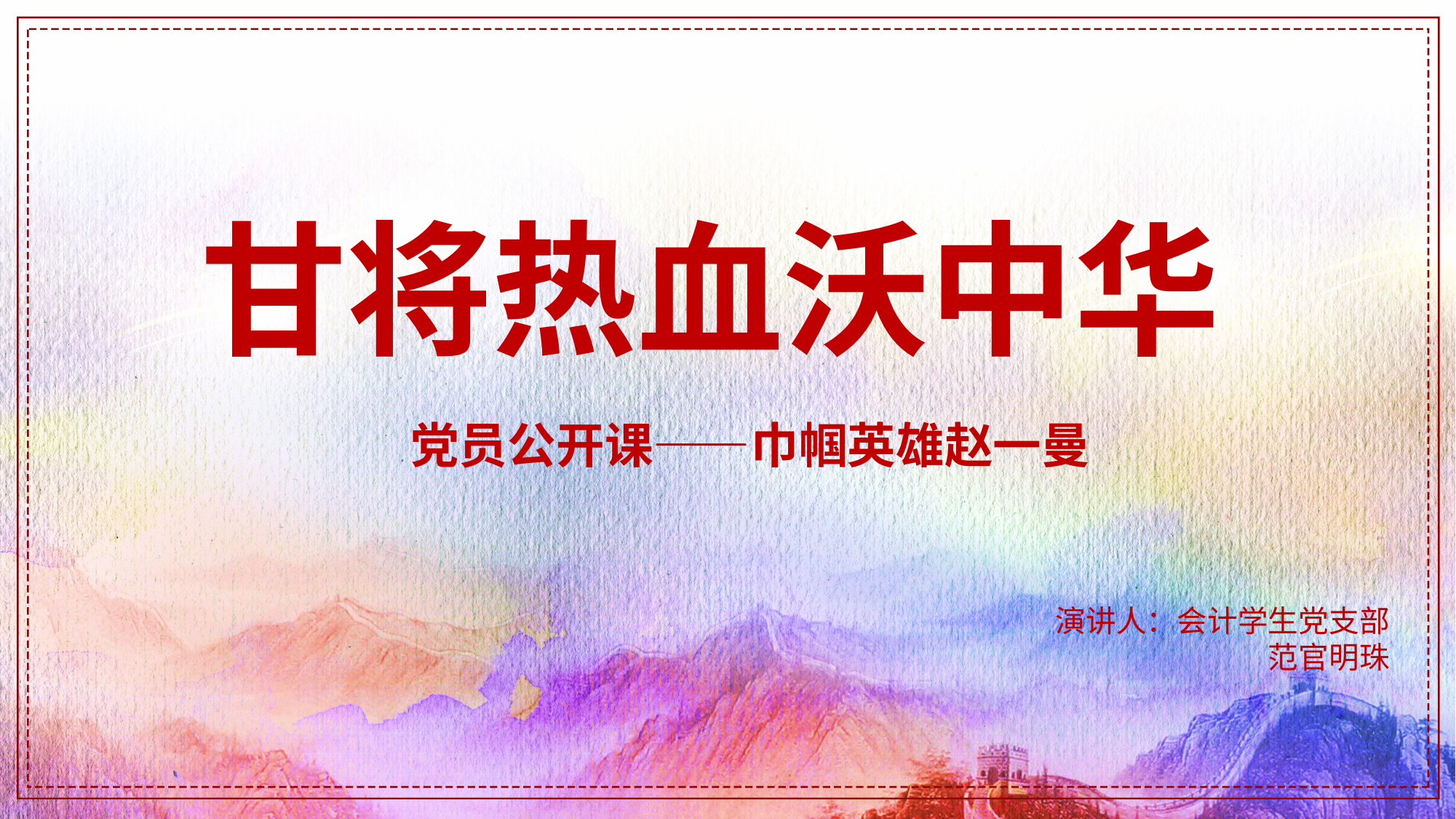

甘将热血沃中华
党员公开课——巾帼英雄赵一曼
演讲人：会计学生党支部
范官明珠